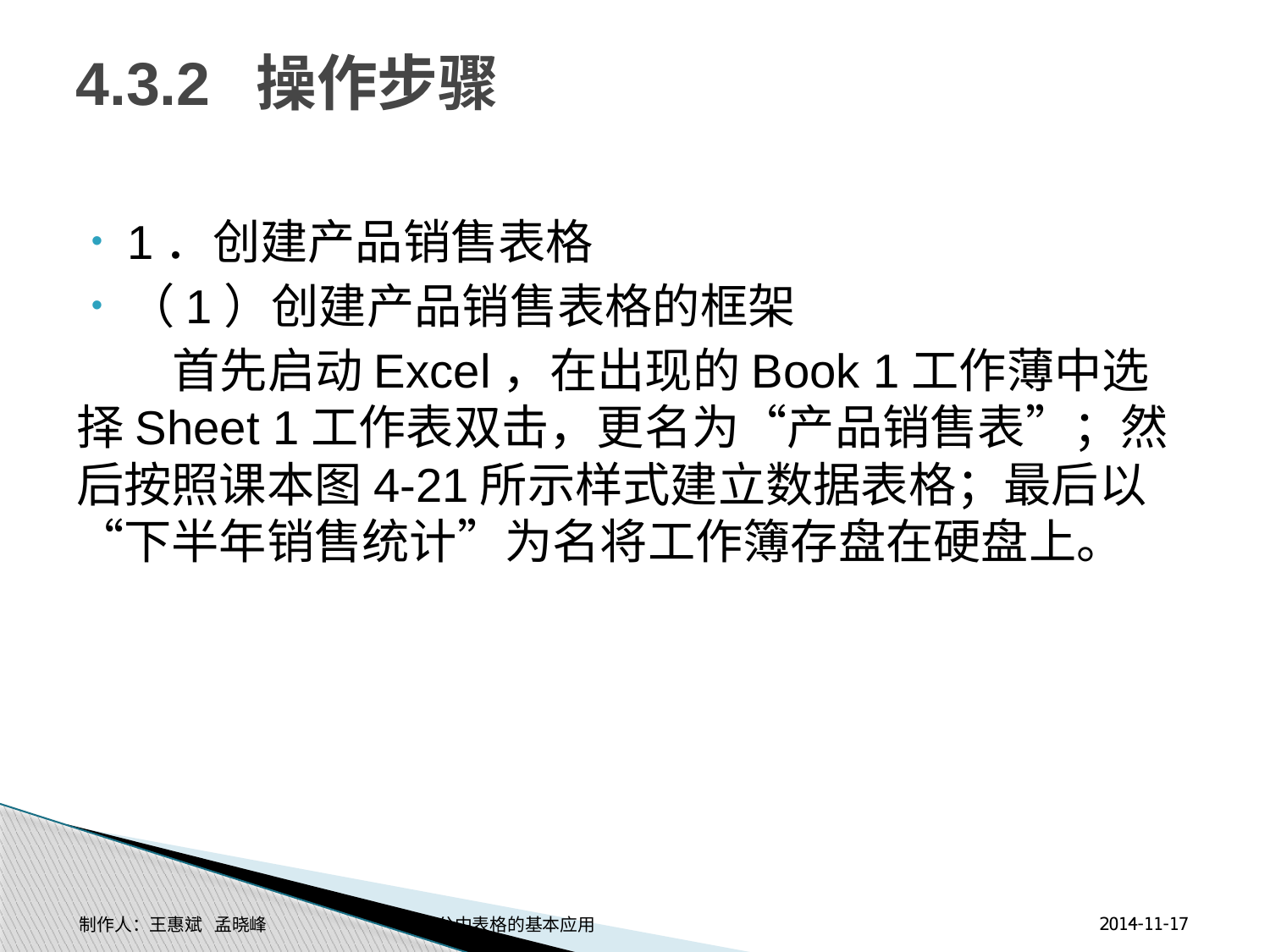

# 4.3.2  操作步骤
1．创建产品销售表格
（1）创建产品销售表格的框架
        首先启动Excel，在出现的Book 1工作薄中选择Sheet 1工作表双击，更名为“产品销售表”；然后按照课本图4-21所示样式建立数据表格；最后以“下半年销售统计”为名将工作簿存盘在硬盘上。
2014-11-17
制作人：王惠斌   孟晓峰                                      办公中表格的基本应用